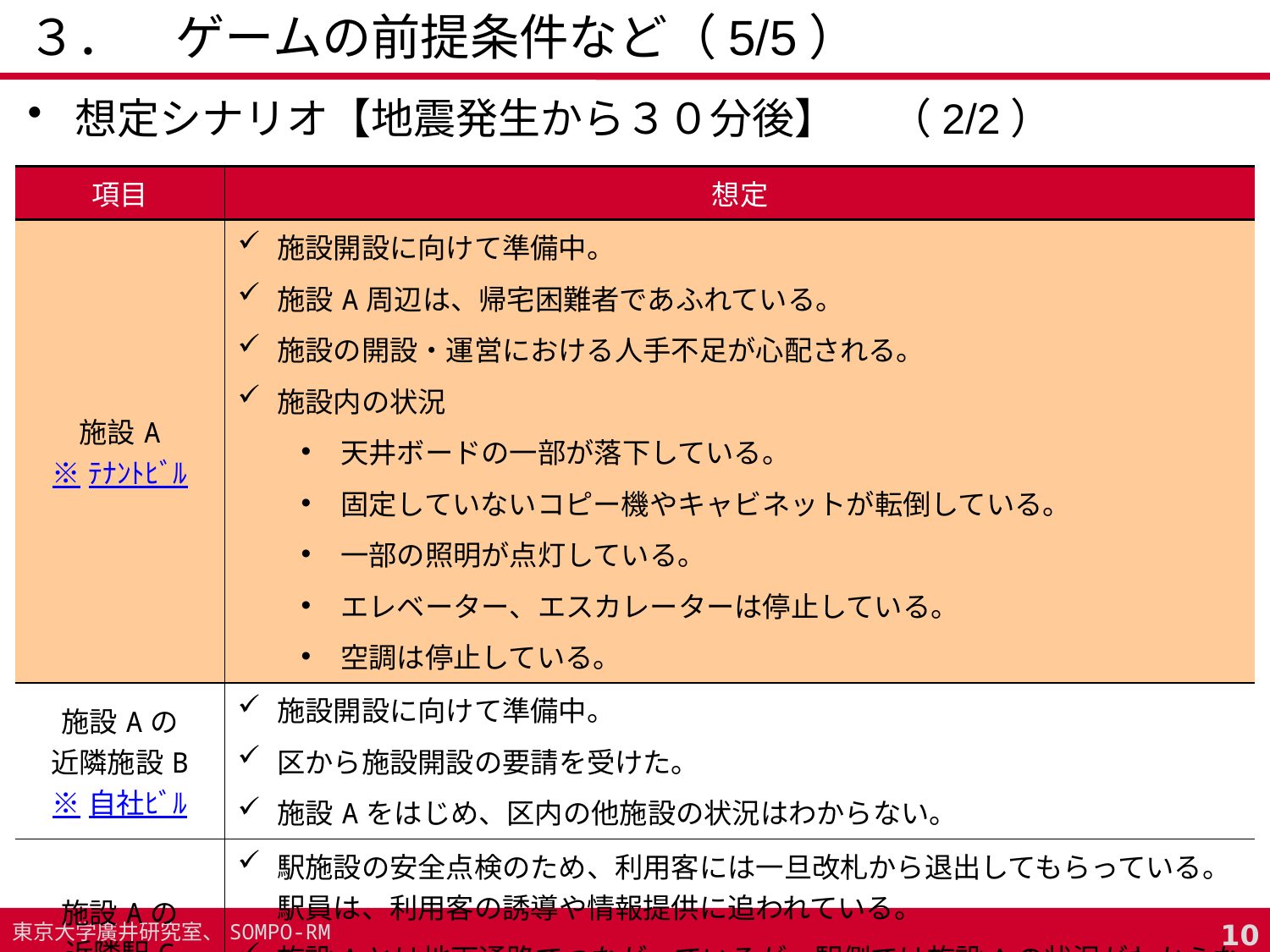

# ３．　ゲームの前提条件など（5/5）
想定シナリオ【地震発生から３０分後】 　（2/2）
| 項目 | 想定 |
| --- | --- |
| 施設A ※ﾃﾅﾝﾄﾋﾞﾙ | 施設開設に向けて準備中。 施設A周辺は、帰宅困難者であふれている。 施設の開設・運営における人手不足が心配される。 施設内の状況 天井ボードの一部が落下している。 固定していないコピー機やキャビネットが転倒している。 一部の照明が点灯している。 エレベーター、エスカレーターは停止している。 空調は停止している。 |
| 施設Aの 近隣施設B ※自社ﾋﾞﾙ | 施設開設に向けて準備中。 区から施設開設の要請を受けた。 施設Aをはじめ、区内の他施設の状況はわからない。 |
| 施設Aの 近隣駅C | 駅施設の安全点検のため、利用客には一旦改札から退出してもらっている。駅員は、利用客の誘導や情報提供に追われている。 施設Aとは地下通路でつながっているが、駅側では施設Aの状況がわからない。 |
10